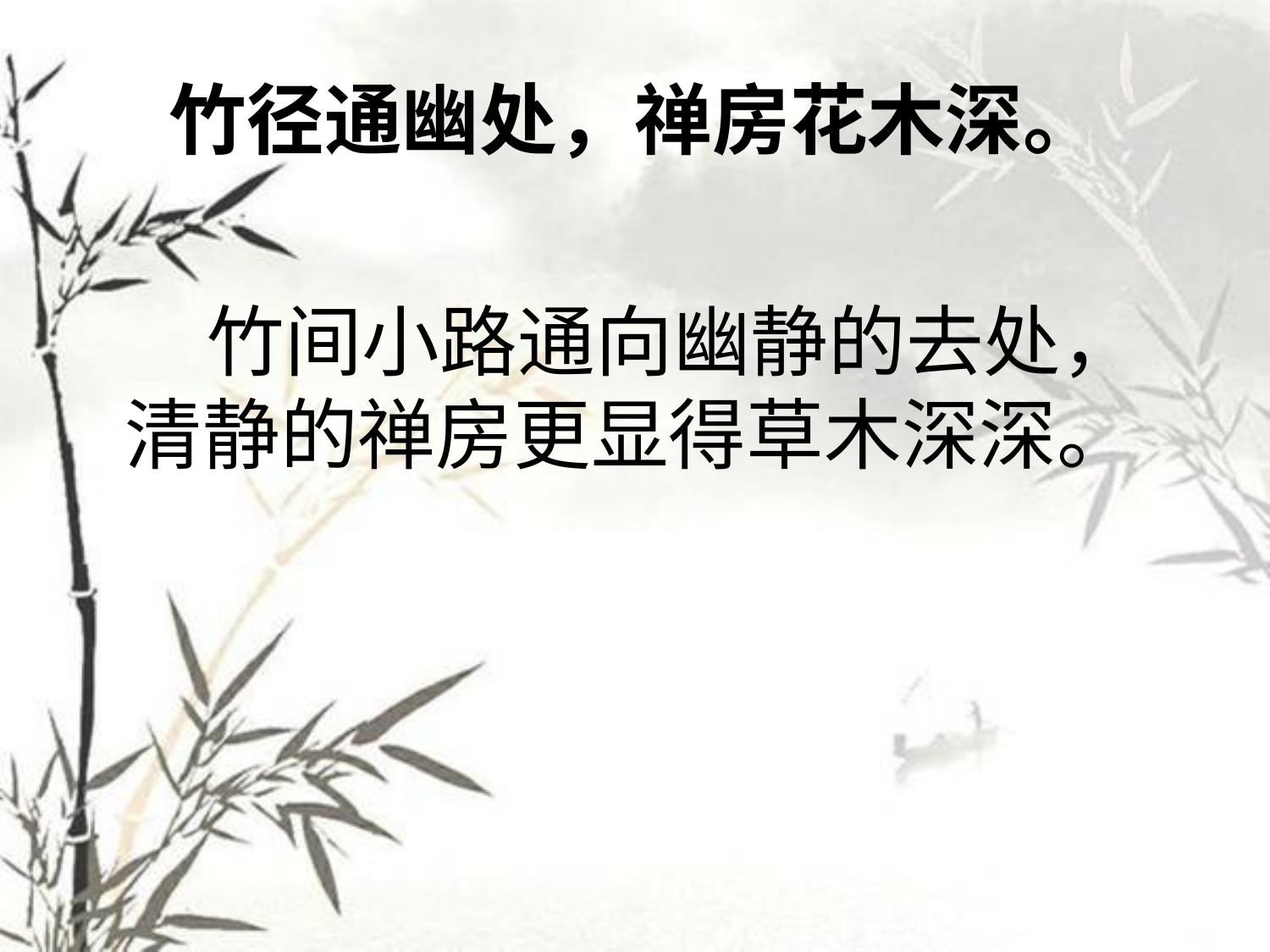

# 竹径通幽处，禅房花木深。
       竹间小路通向幽静的去处，清静的禅房更显得草木深深。